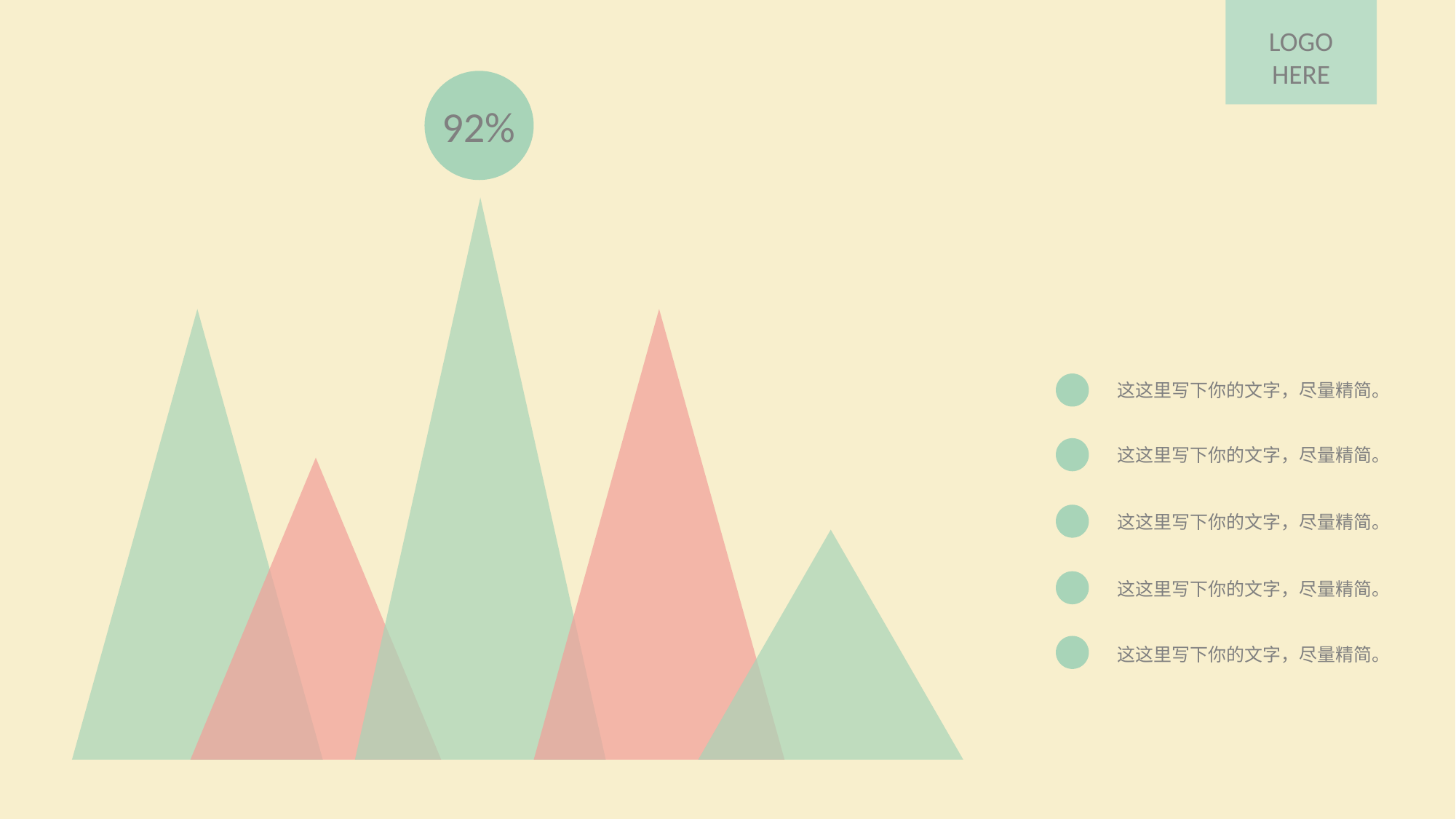

LOGO
HERE

92%

这这里写下你的文字，尽量精简。

这这里写下你的文字，尽量精简。

这这里写下你的文字，尽量精简。

这这里写下你的文字，尽量精简。

这这里写下你的文字，尽量精简。